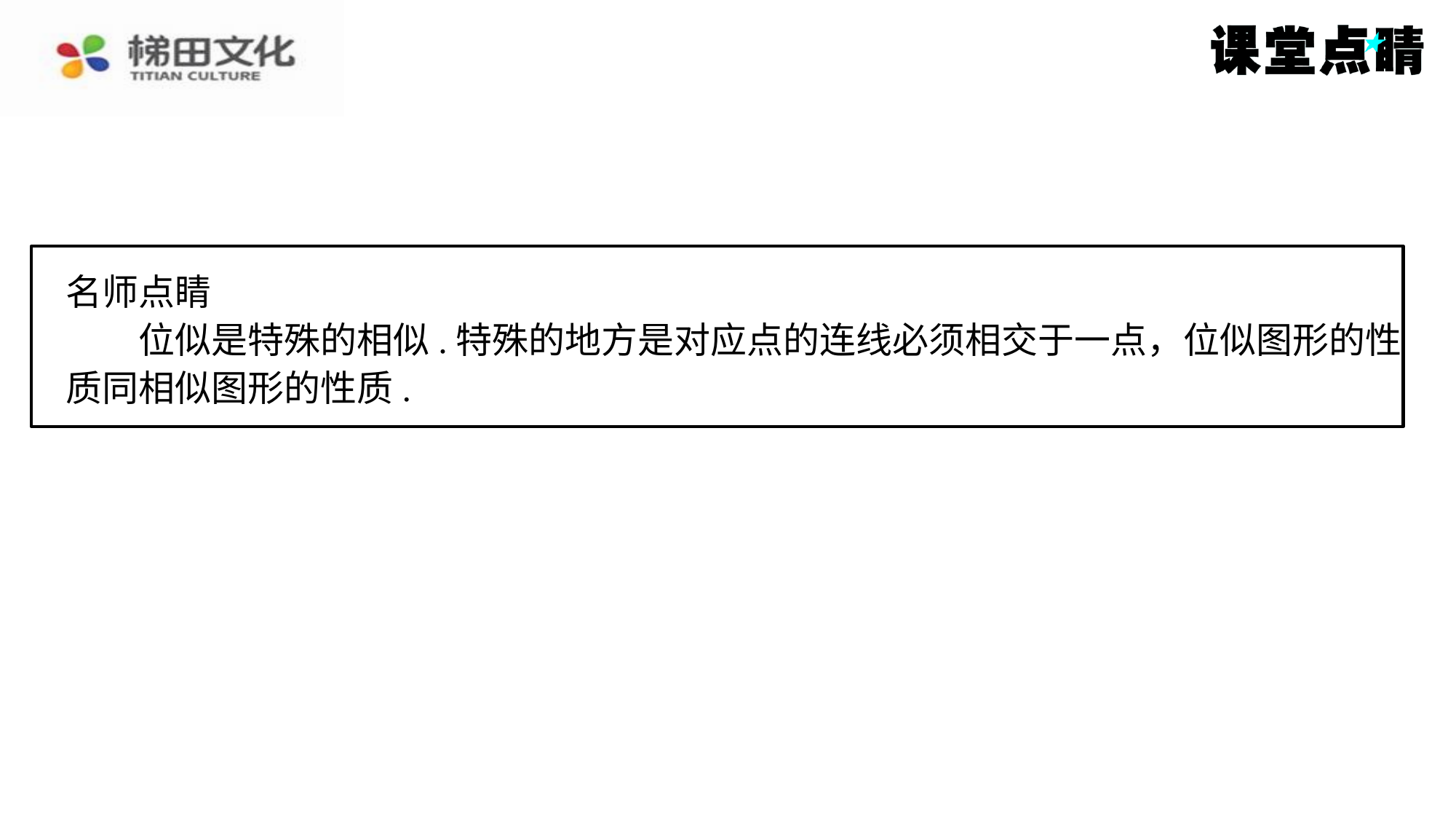

证明：∵E'C'∥ EC ，
∴△C'D'E'是等边三角形.
名师点睛
　　位似是特殊的相似.特殊的地方是对应点的连线必须相交于一点，位似图形的性
质同相似图形的性质.